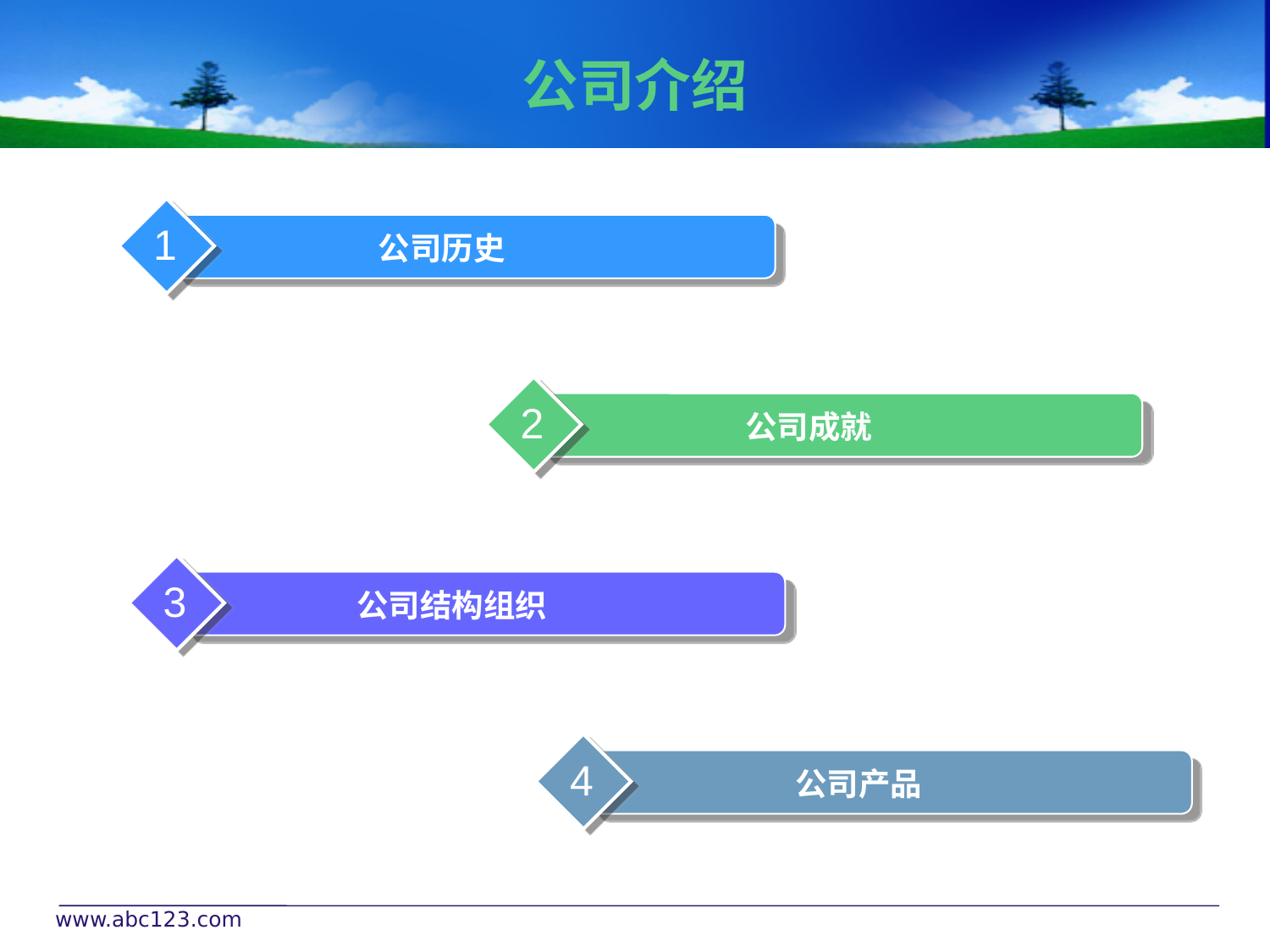

# 公司介绍

1

公司历史

2

公司成就

3

公司结构组织

4

公司产品
www.abc123.com